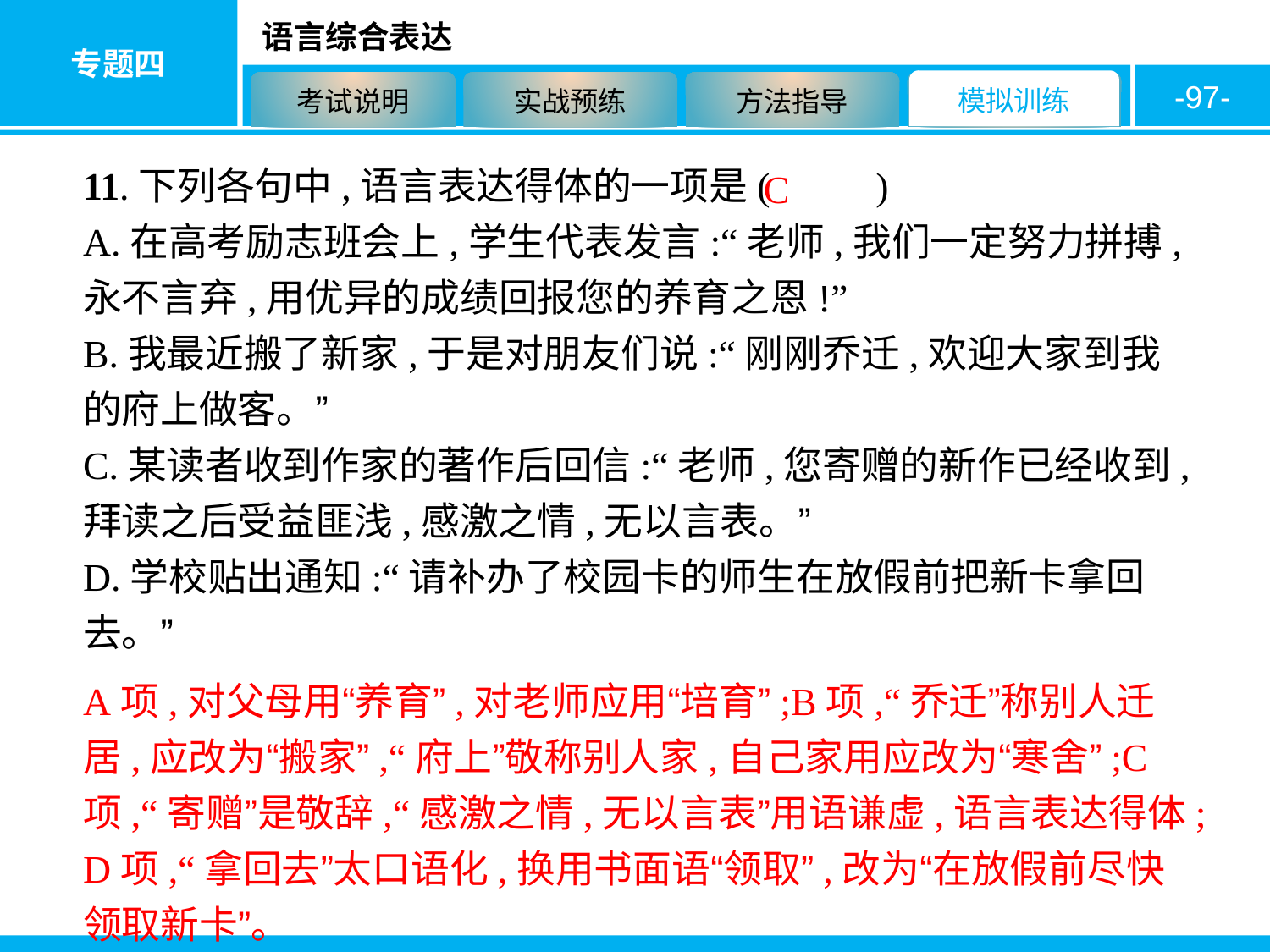

-97-
11.下列各句中,语言表达得体的一项是( 　　)
A.在高考励志班会上,学生代表发言:“老师,我们一定努力拼搏,永不言弃,用优异的成绩回报您的养育之恩!”
B.我最近搬了新家,于是对朋友们说:“刚刚乔迁,欢迎大家到我的府上做客。”
C.某读者收到作家的著作后回信:“老师,您寄赠的新作已经收到,拜读之后受益匪浅,感激之情,无以言表。”
D.学校贴出通知:“请补办了校园卡的师生在放假前把新卡拿回去。”
C
A项,对父母用“养育”,对老师应用“培育”;B项,“乔迁”称别人迁居,应改为“搬家”,“府上”敬称别人家,自己家用应改为“寒舍”;C项,“寄赠”是敬辞,“感激之情,无以言表”用语谦虚,语言表达得体;D项,“拿回去”太口语化,换用书面语“领取”,改为“在放假前尽快领取新卡”。